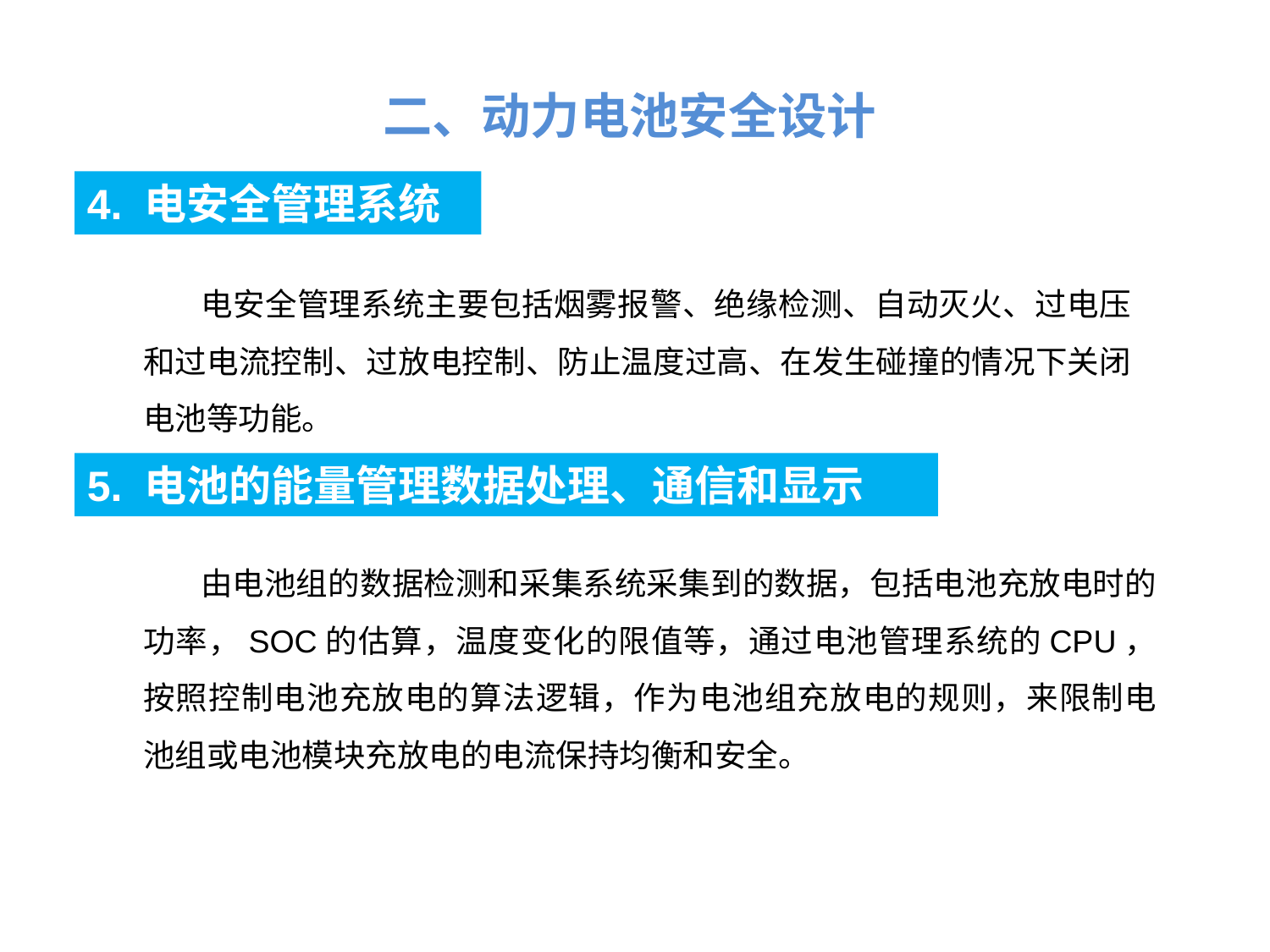

二、动力电池安全设计
4. 电安全管理系统
 电安全管理系统主要包括烟雾报警、绝缘检测、自动灭火、过电压和过电流控制、过放电控制、防止温度过高、在发生碰撞的情况下关闭电池等功能。
5. 电池的能量管理数据处理、通信和显示
 由电池组的数据检测和采集系统采集到的数据，包括电池充放电时的功率，SOC的估算，温度变化的限值等，通过电池管理系统的CPU，按照控制电池充放电的算法逻辑，作为电池组充放电的规则，来限制电池组或电池模块充放电的电流保持均衡和安全。